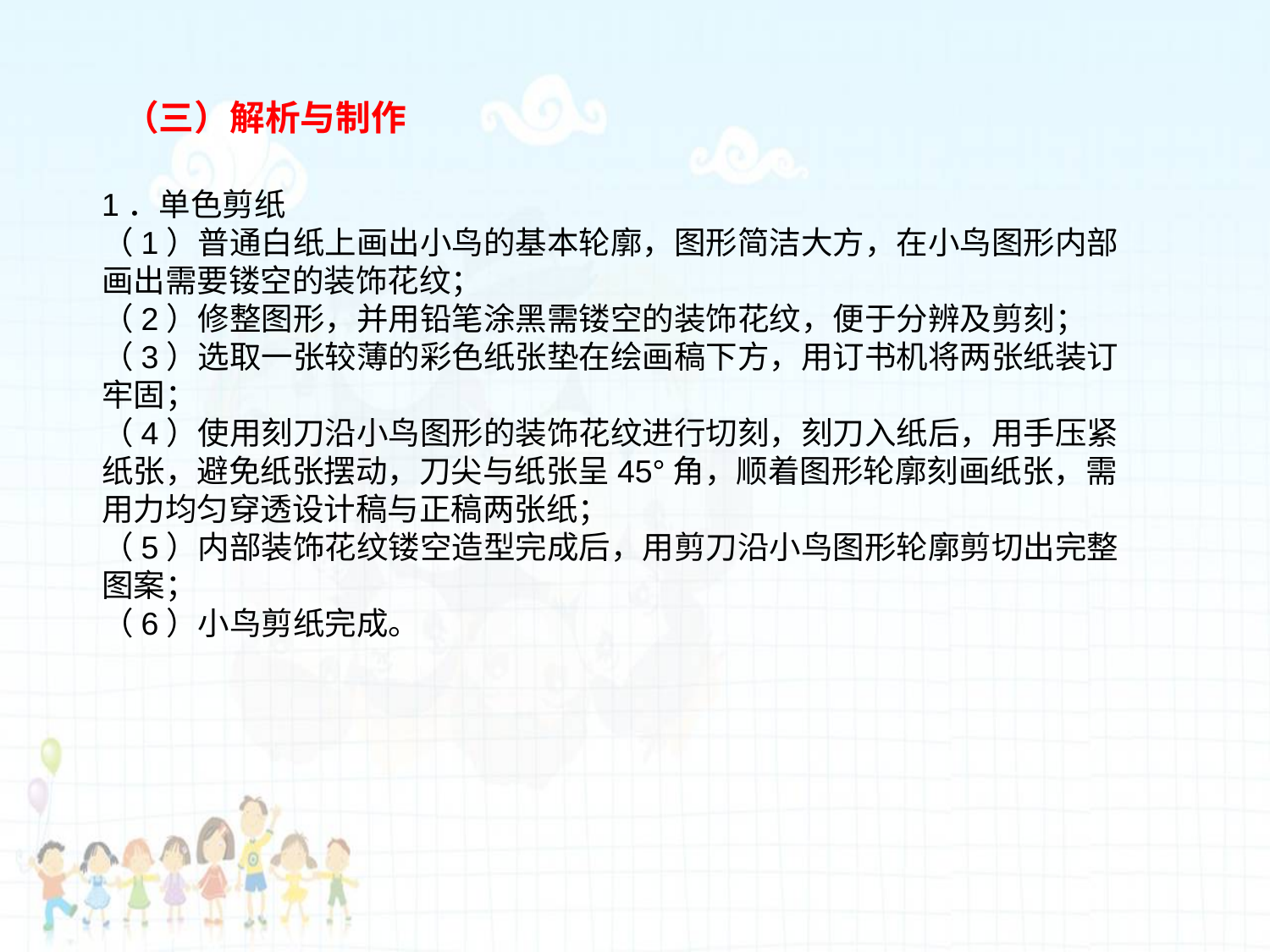

（三）解析与制作
1．单色剪纸
（1）普通白纸上画出小鸟的基本轮廓，图形简洁大方，在小鸟图形内部画出需要镂空的装饰花纹；
（2）修整图形，并用铅笔涂黑需镂空的装饰花纹，便于分辨及剪刻；
（3）选取一张较薄的彩色纸张垫在绘画稿下方，用订书机将两张纸装订牢固；
（4）使用刻刀沿小鸟图形的装饰花纹进行切刻，刻刀入纸后，用手压紧纸张，避免纸张摆动，刀尖与纸张呈45°角，顺着图形轮廓刻画纸张，需用力均匀穿透设计稿与正稿两张纸；
（5）内部装饰花纹镂空造型完成后，用剪刀沿小鸟图形轮廓剪切出完整图案；
（6）小鸟剪纸完成。